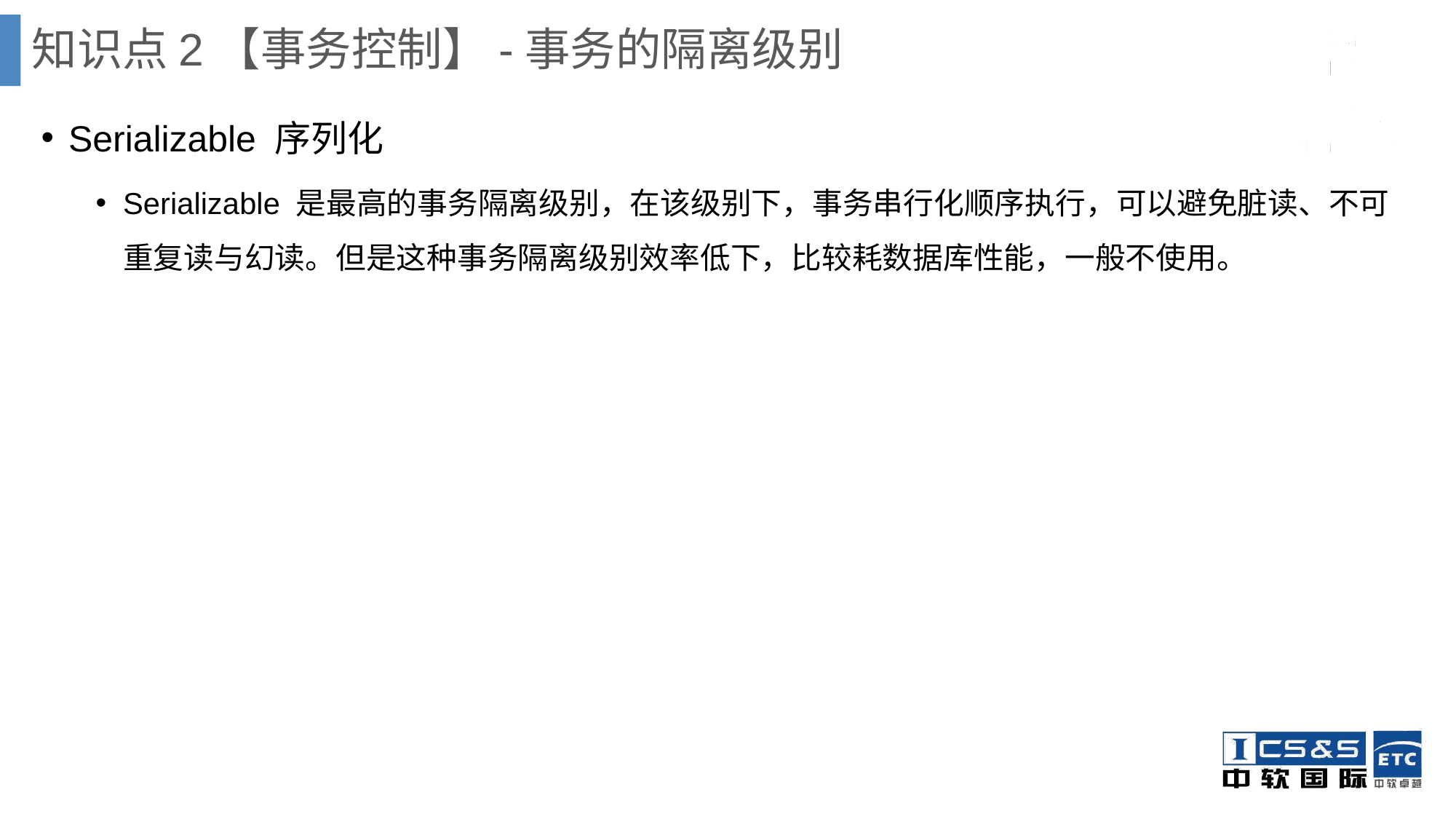

知识点2【事务控制】-事务的隔离级别
Serializable 序列化
Serializable 是最高的事务隔离级别，在该级别下，事务串行化顺序执行，可以避免脏读、不可重复读与幻读。但是这种事务隔离级别效率低下，比较耗数据库性能，一般不使用。